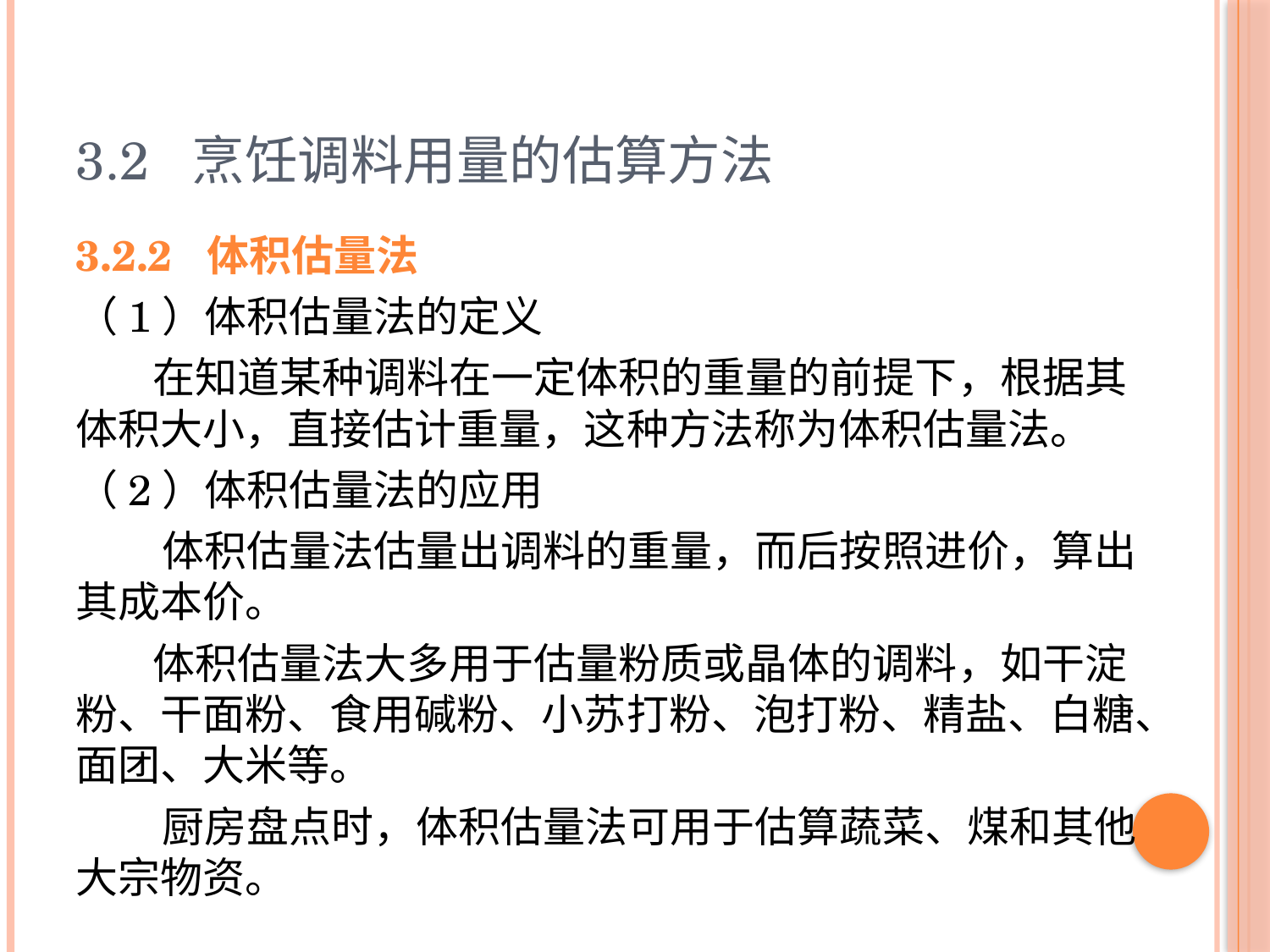

# 3.2  烹饪调料用量的估算方法
3.2.2  体积估量法
（1）体积估量法的定义
       在知道某种调料在一定体积的重量的前提下，根据其体积大小，直接估计重量，这种方法称为体积估量法。
（2）体积估量法的应用
        体积估量法估量出调料的重量，而后按照进价，算出其成本价。
       体积估量法大多用于估量粉质或晶体的调料，如干淀粉、干面粉、食用碱粉、小苏打粉、泡打粉、精盐、白糖、面团、大米等。
        厨房盘点时，体积估量法可用于估算蔬菜、煤和其他大宗物资。